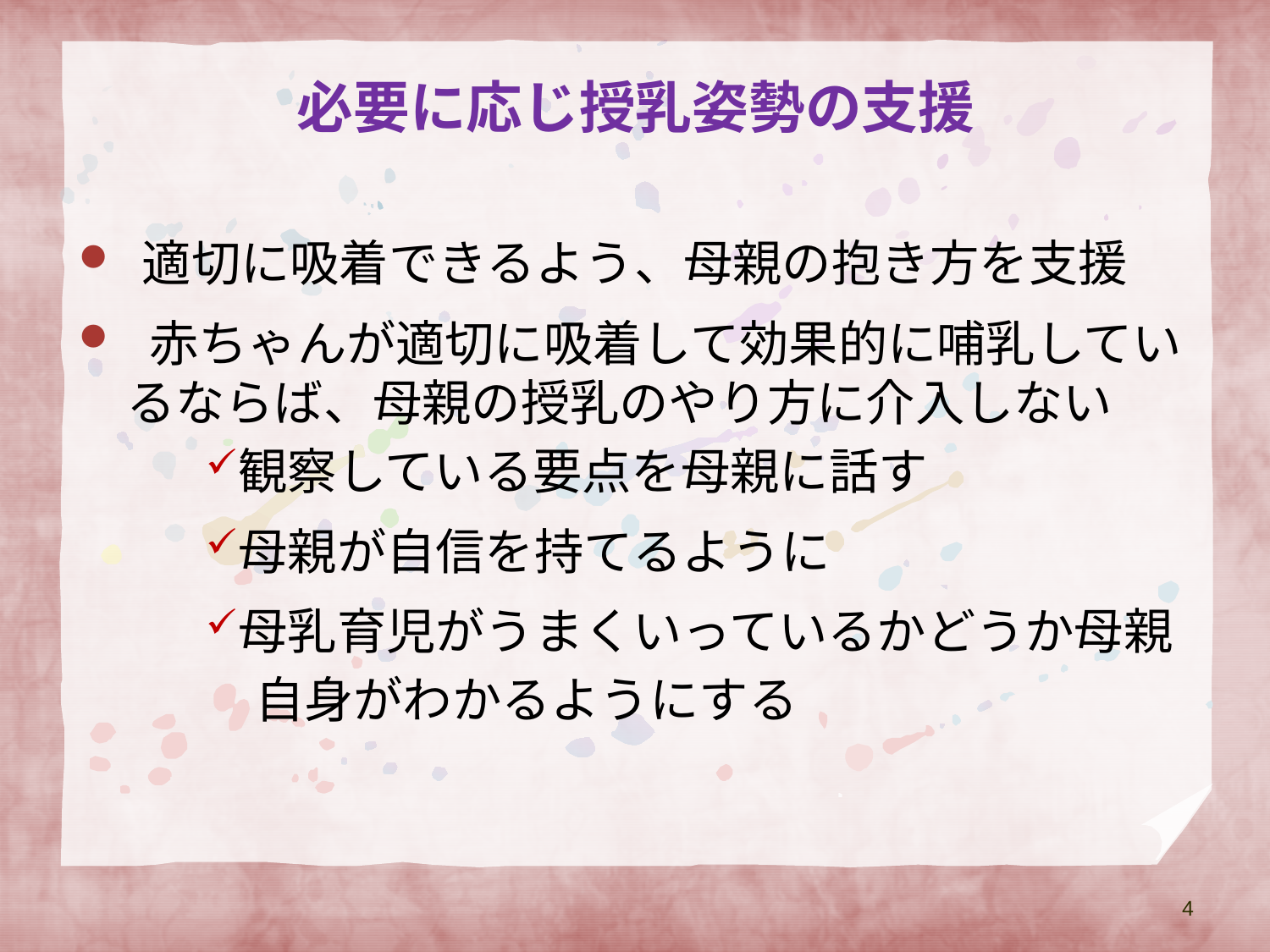

# 必要に応じ授乳姿勢の支援
適切に吸着できるよう、母親の抱き方を支援
 赤ちゃんが適切に吸着して効果的に哺乳しているならば、母親の授乳のやり方に介入しない
観察している要点を母親に話す
母親が自信を持てるように
母乳育児がうまくいっているかどうか母親
　自身がわかるようにする

4